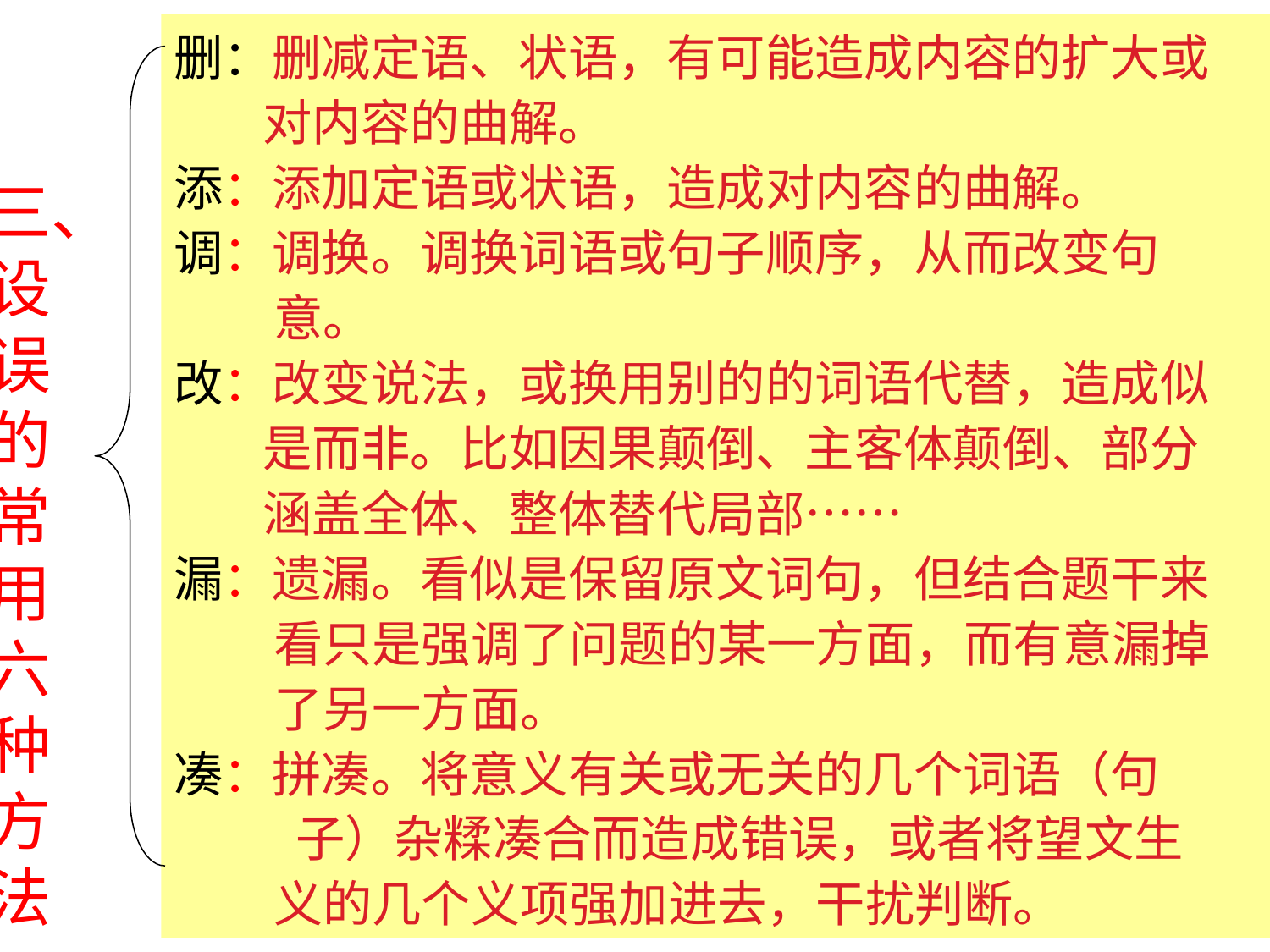

删：删减定语、状语，有可能造成内容的扩大或
       对内容的曲解。
添：添加定语或状语，造成对内容的曲解。
调：调换。调换词语或句子顺序，从而改变句
        意。
改：改变说法，或换用别的的词语代替，造成似
       是而非。比如因果颠倒、主客体颠倒、部分
       涵盖全体、整体替代局部……
漏：遗漏。看似是保留原文词句，但结合题干来
        看只是强调了问题的某一方面，而有意漏掉
        了另一方面。
凑：拼凑。将意义有关或无关的几个词语（句
          子）杂糅凑合而造成错误，或者将望文生
        义的几个义项强加进去，干扰判断。

三、设误的常用六种方法